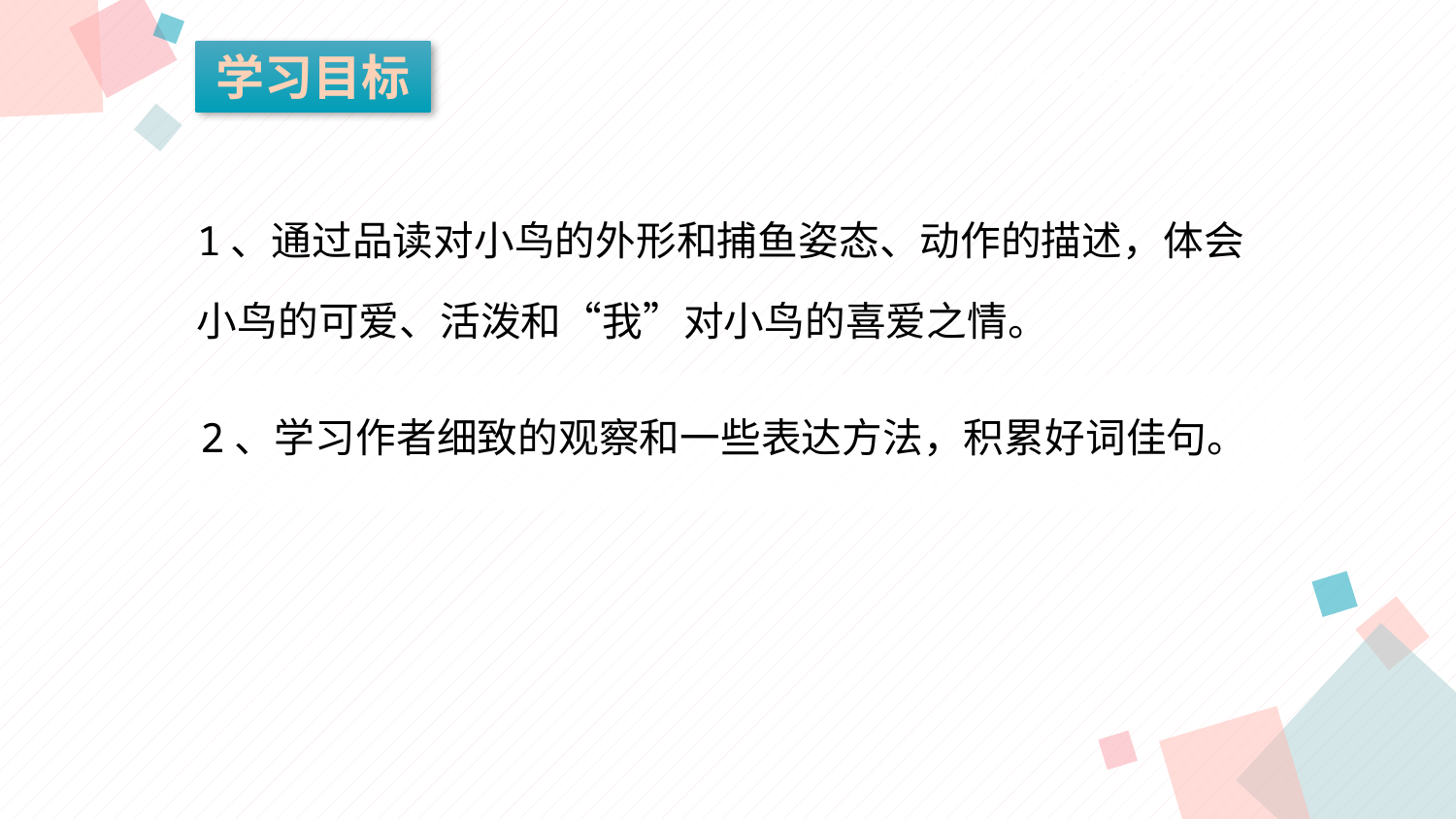

学习目标
https://www.ypppt.com/
1、通过品读对小鸟的外形和捕鱼姿态、动作的描述，体会小鸟的可爱、活泼和“我”对小鸟的喜爱之情。
2、学习作者细致的观察和一些表达方法，积累好词佳句。